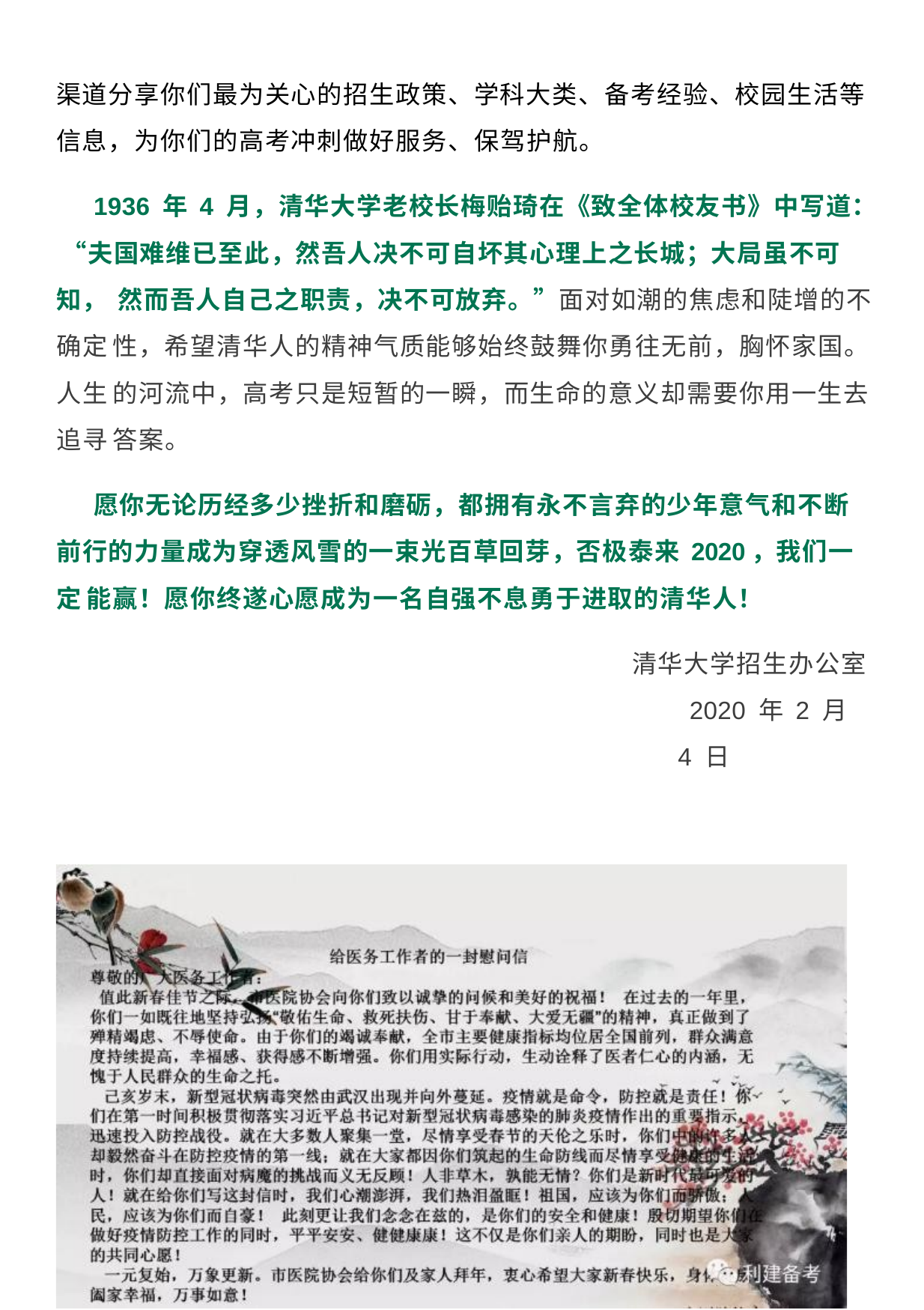

渠道分享你们最为关心的招生政策、学科大类、备考经验、校园生活等 信息，为你们的高考冲刺做好服务、保驾护航。
1936 年 4 月，清华大学老校长梅贻琦在《致全体校友书》中写道：  “夫国难维已至此，然吾人决不可自坏其心理上之长城；大局虽不可知，  然而吾人自己之职责，决不可放弃。”面对如潮的焦虑和陡增的不确定 性，希望清华人的精神气质能够始终鼓舞你勇往无前，胸怀家国。人生 的河流中，高考只是短暂的一瞬，而生命的意义却需要你用一生去追寻 答案。
愿你无论历经多少挫折和磨砺，都拥有永不言弃的少年意气和不断 前行的力量成为穿透风雪的一束光百草回芽，否极泰来 2020，我们一定 能赢！愿你终遂心愿成为一名自强不息勇于进取的清华人！
清华大学招生办公室  2020 年 2 月 4 日

9